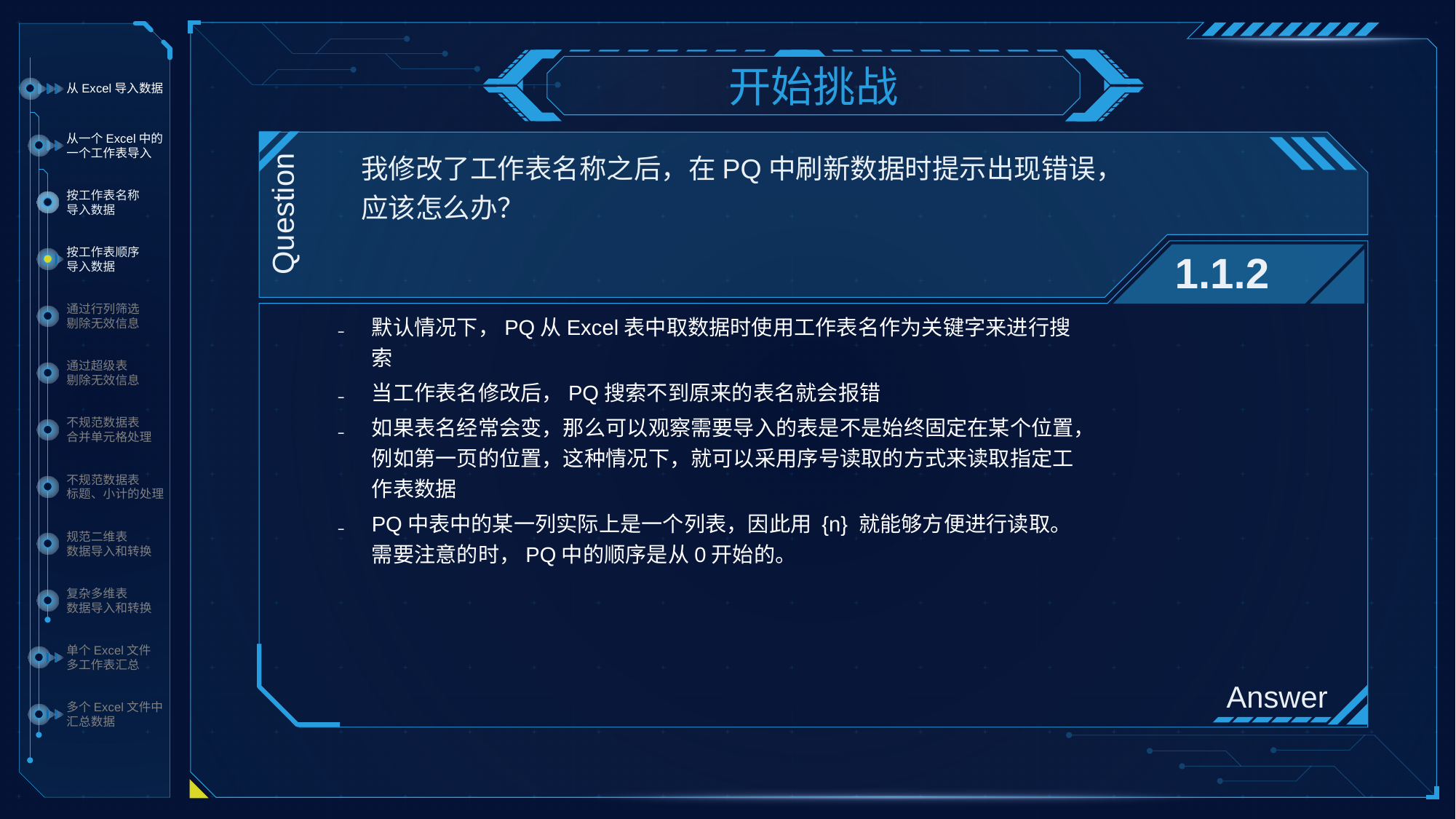

开始挑战
从Excel导入数据

从一个Excel中的
一个工作表导入

按工作表名称
导入数据

按工作表顺序
导入数据

通过行列筛选
剔除无效信息

通过超级表
剔除无效信息

不规范数据表
合并单元格处理

不规范数据表
标题、小计的处理

规范二维表
数据导入和转换

复杂多维表
数据导入和转换

单个Excel文件
多工作表汇总

多个Excel文件中
汇总数据

Question
我修改了工作表名称之后，在PQ中刷新数据时提示出现错误，应该怎么办？

Answer

1.1.2

默认情况下，PQ从Excel表中取数据时使用工作表名作为关键字来进行搜索
当工作表名修改后，PQ搜索不到原来的表名就会报错
如果表名经常会变，那么可以观察需要导入的表是不是始终固定在某个位置，例如第一页的位置，这种情况下，就可以采用序号读取的方式来读取指定工作表数据
PQ中表中的某一列实际上是一个列表，因此用 {n} 就能够方便进行读取。需要注意的时，PQ中的顺序是从0开始的。